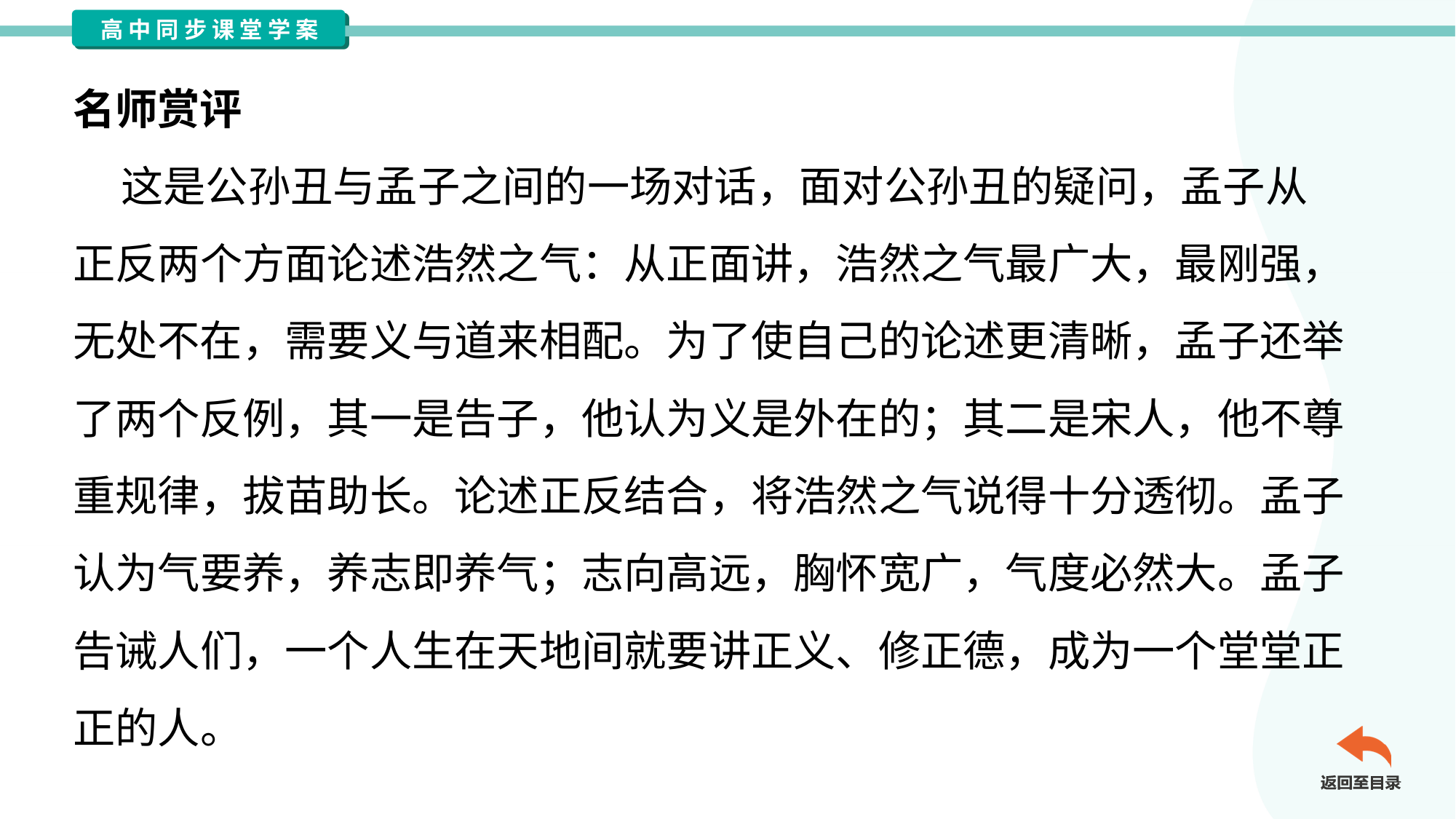

名师赏评
    这是公孙丑与孟子之间的一场对话，面对公孙丑的疑问，孟子从
正反两个方面论述浩然之气：从正面讲，浩然之气最广大，最刚强，
无处不在，需要义与道来相配。为了使自己的论述更清晰，孟子还举
了两个反例，其一是告子，他认为义是外在的；其二是宋人，他不尊
重规律，拔苗助长。论述正反结合，将浩然之气说得十分透彻。孟子
认为气要养，养志即养气；志向高远，胸怀宽广，气度必然大。孟子
告诫人们，一个人生在天地间就要讲正义、修正德，成为一个堂堂正
正的人。